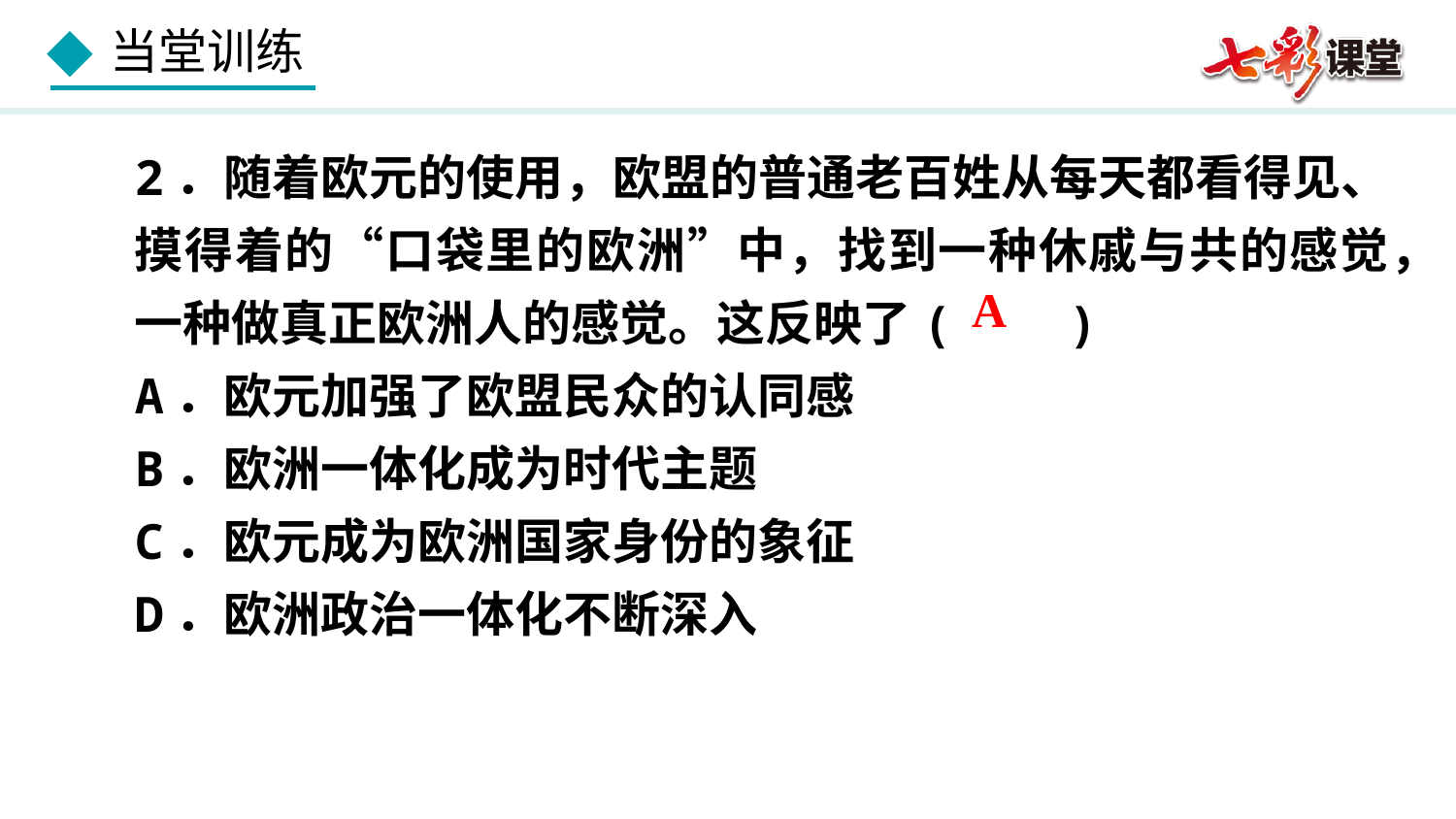

2．随着欧元的使用，欧盟的普通老百姓从每天都看得见、摸得着的“口袋里的欧洲”中，找到一种休戚与共的感觉，一种做真正欧洲人的感觉。这反映了(    )
A．欧元加强了欧盟民众的认同感
B．欧洲一体化成为时代主题
C．欧元成为欧洲国家身份的象征
D．欧洲政治一体化不断深入

A